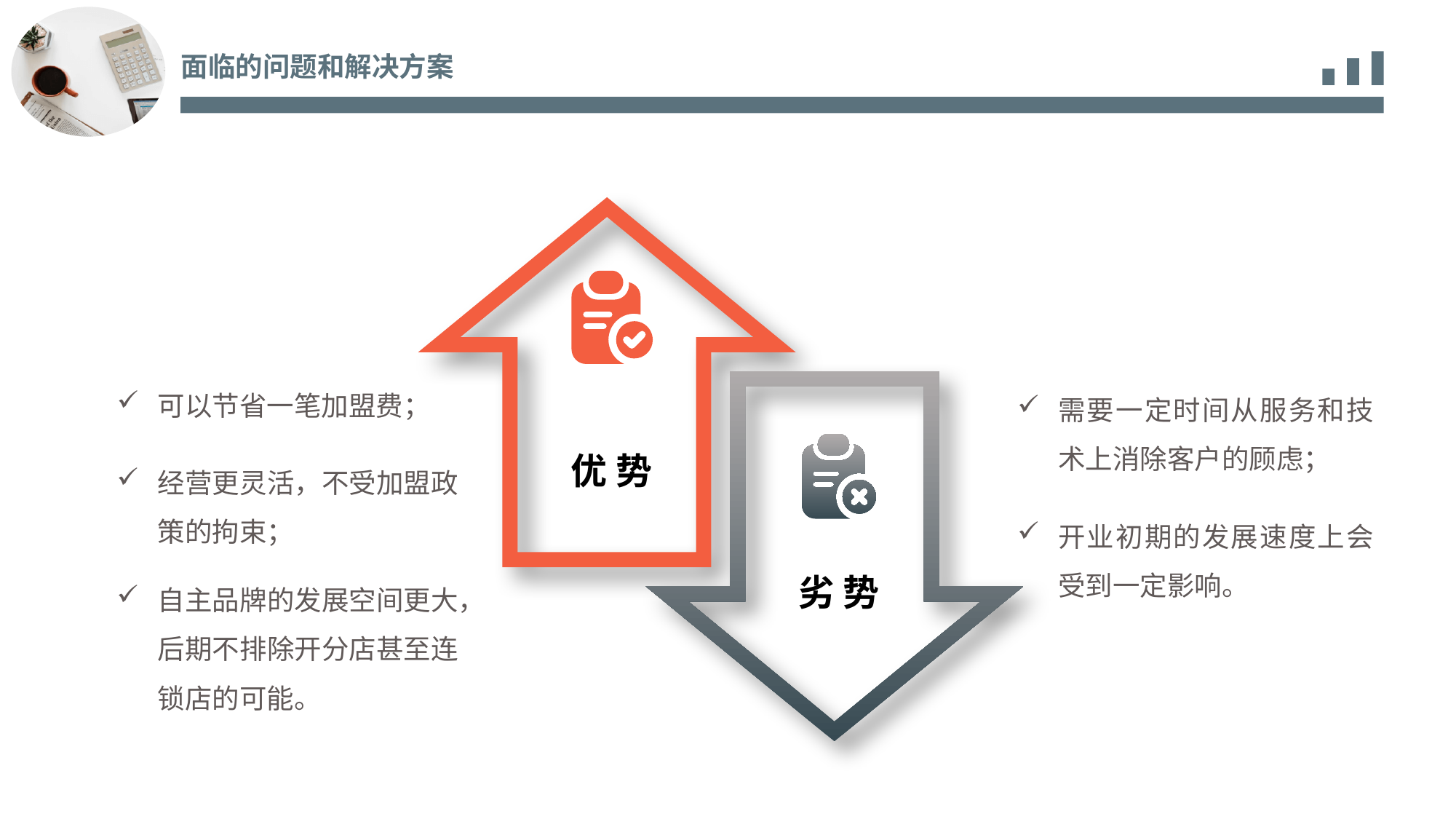

面临的问题和解决方案

优 势
可以节省一笔加盟费；

劣 势
需要一定时间从服务和技术上消除客户的顾虑；

经营更灵活，不受加盟政策的拘束；
开业初期的发展速度上会受到一定影响。
自主品牌的发展空间更大，后期不排除开分店甚至连锁店的可能。